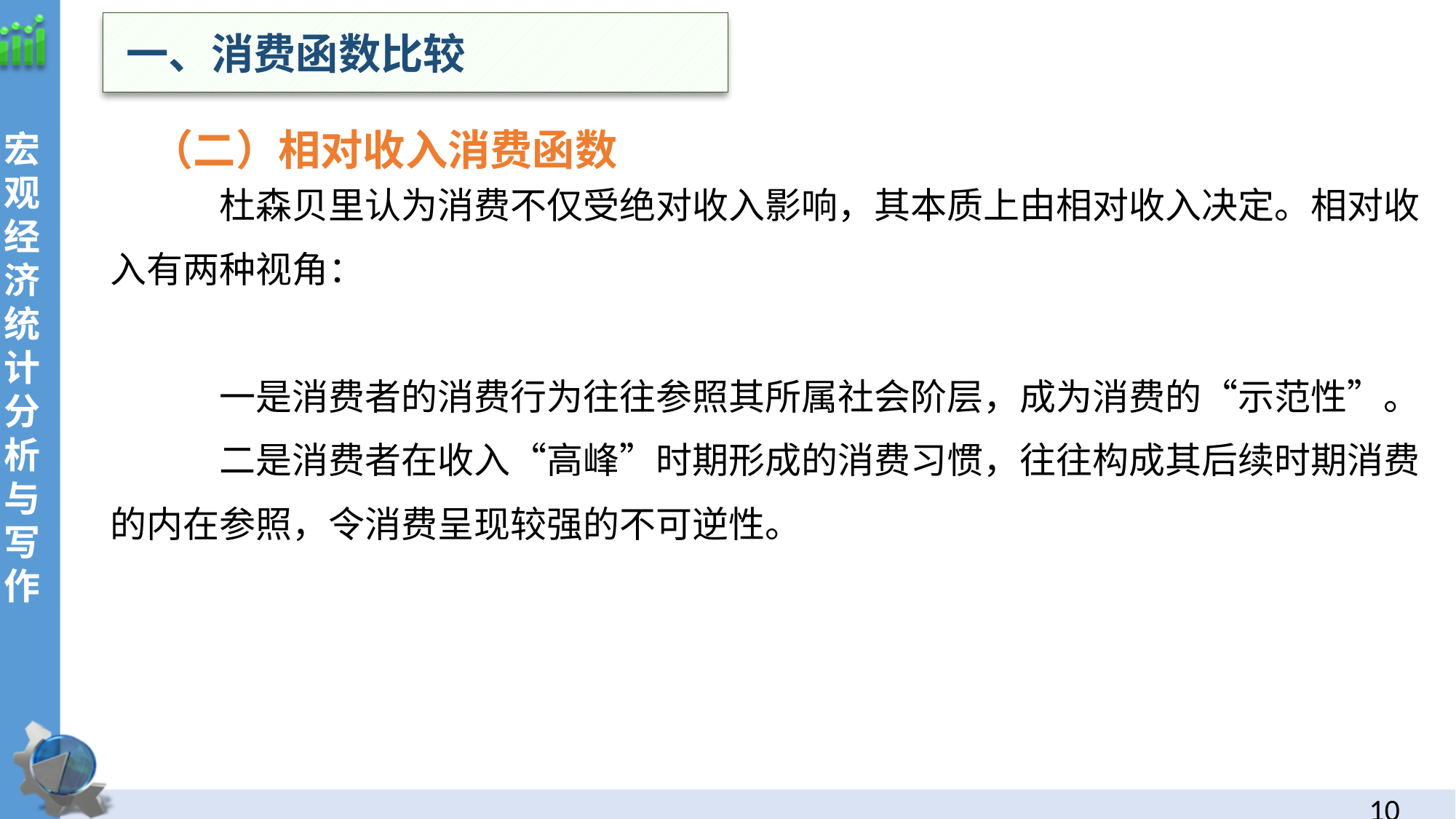

一、消费函数比较
    （二）相对收入消费函数
		杜森贝里认为消费不仅受绝对收入影响，其本质上由相对收入决定。相对收入有两种视角：

		一是消费者的消费行为往往参照其所属社会阶层，成为消费的“示范性”。
		二是消费者在收入“高峰”时期形成的消费习惯，往往构成其后续时期消费的内在参照，令消费呈现较强的不可逆性。

10